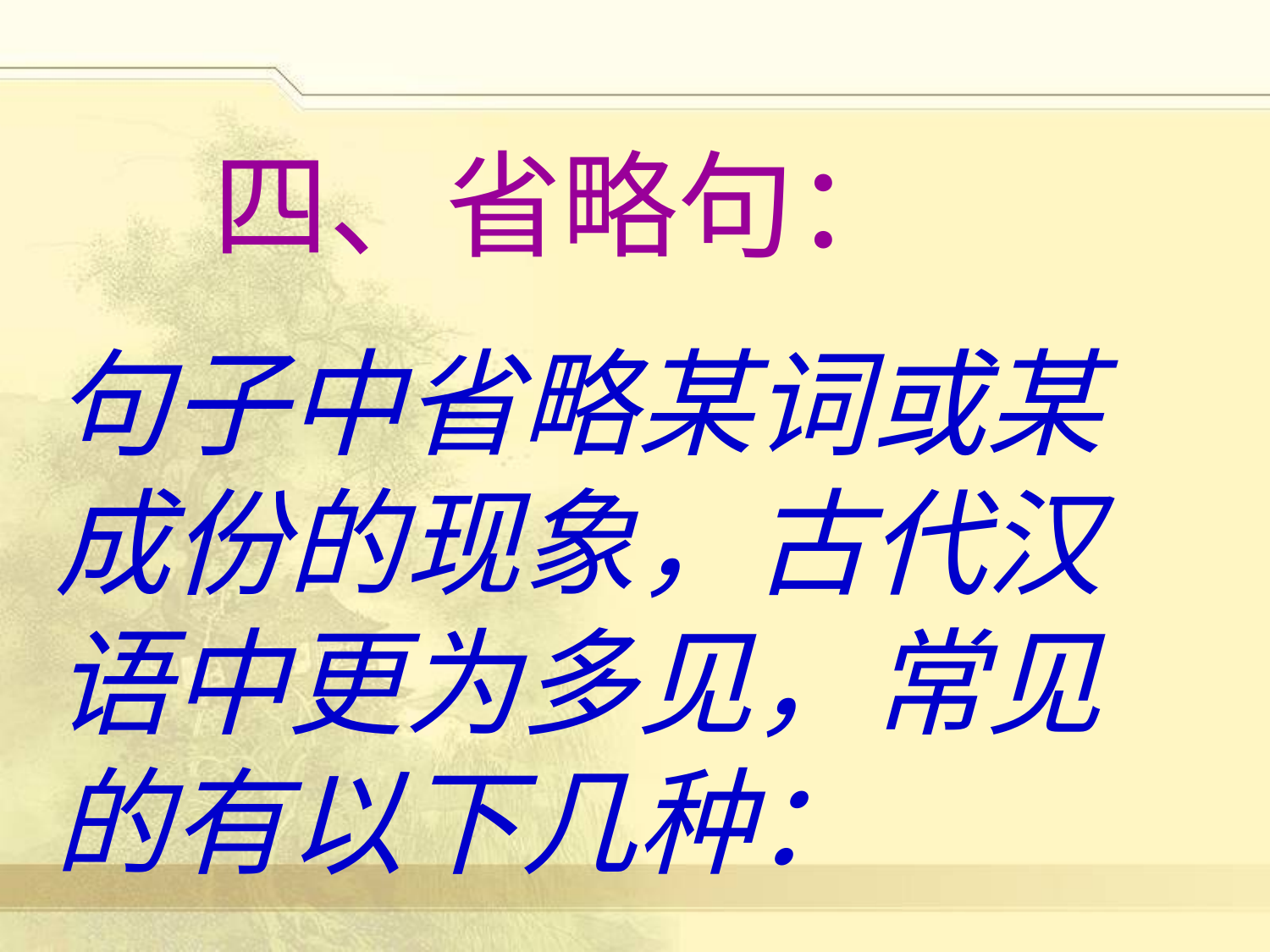

四、省略句：
句子中省略某词或某成份的现象，古代汉语中更为多见，常见的有以下几种：